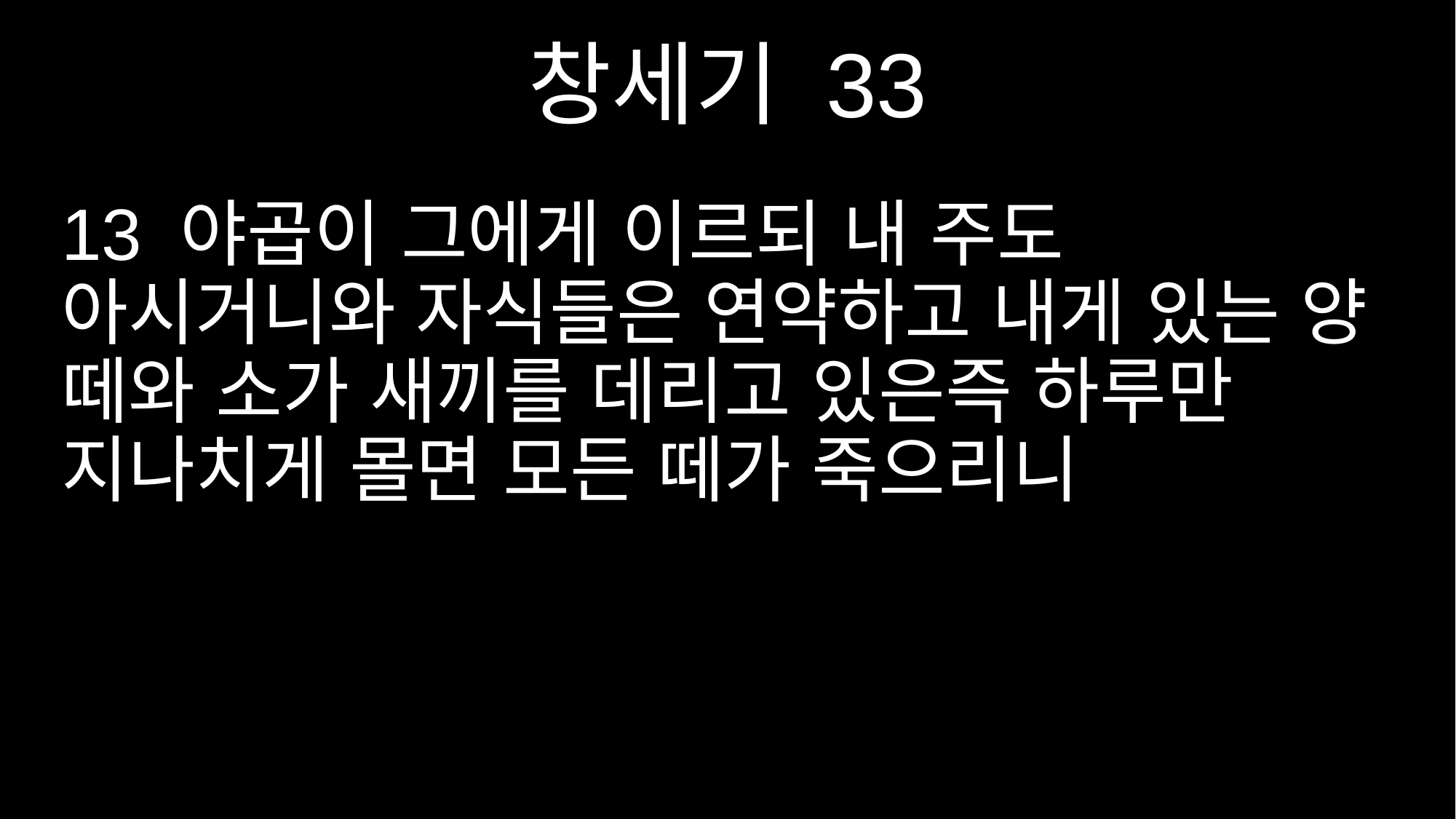

창세기 33
13 야곱이 그에게 이르되 내 주도 아시거니와 자식들은 연약하고 내게 있는 양 떼와 소가 새끼를 데리고 있은즉 하루만 지나치게 몰면 모든 떼가 죽으리니